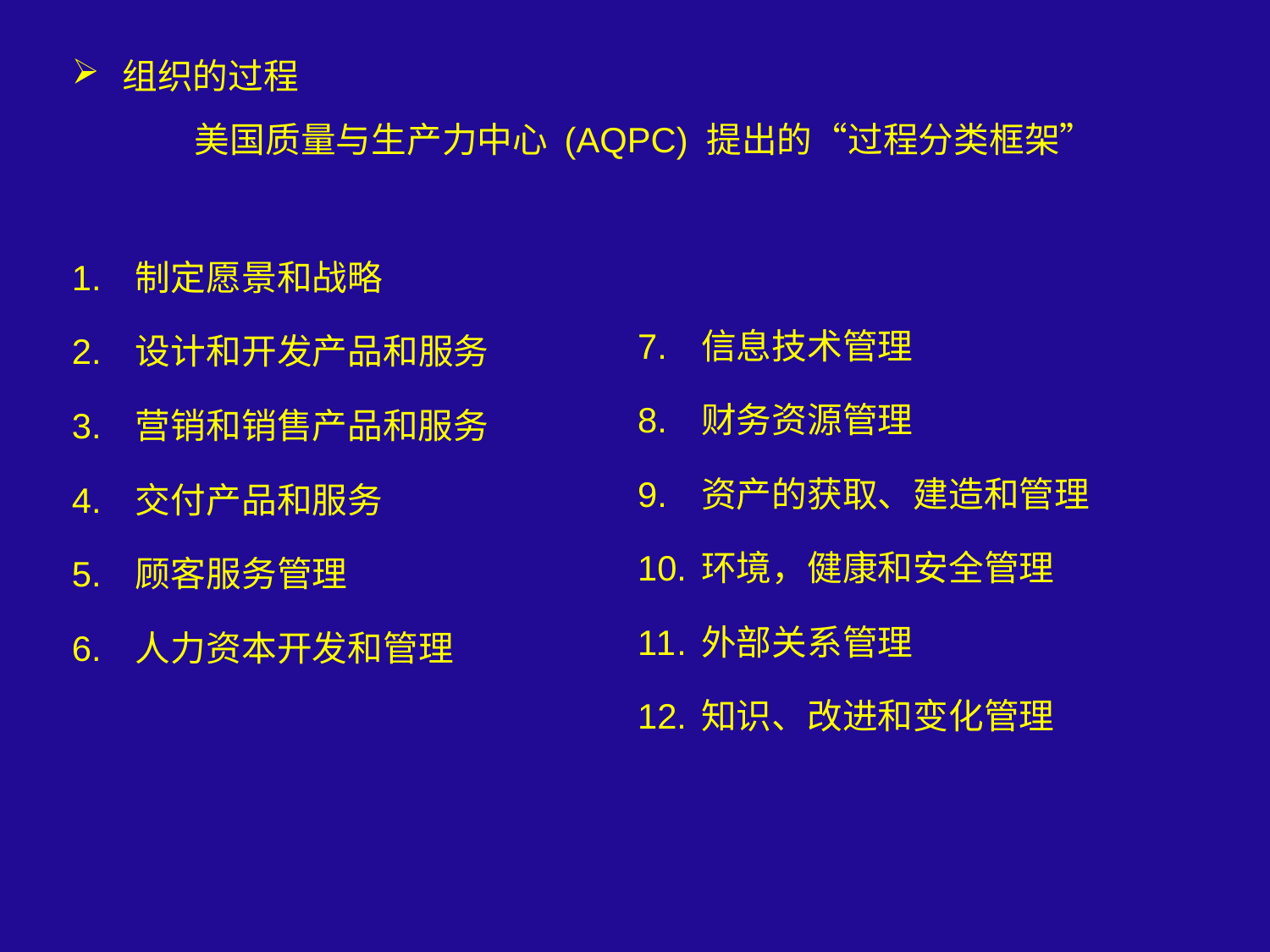

组织的过程
美国质量与生产力中心 (AQPC) 提出的“过程分类框架”

制定愿景和战略
设计和开发产品和服务
营销和销售产品和服务
交付产品和服务
顾客服务管理
人力资本开发和管理
信息技术管理
财务资源管理
资产的获取、建造和管理
环境，健康和安全管理
外部关系管理
知识、改进和变化管理